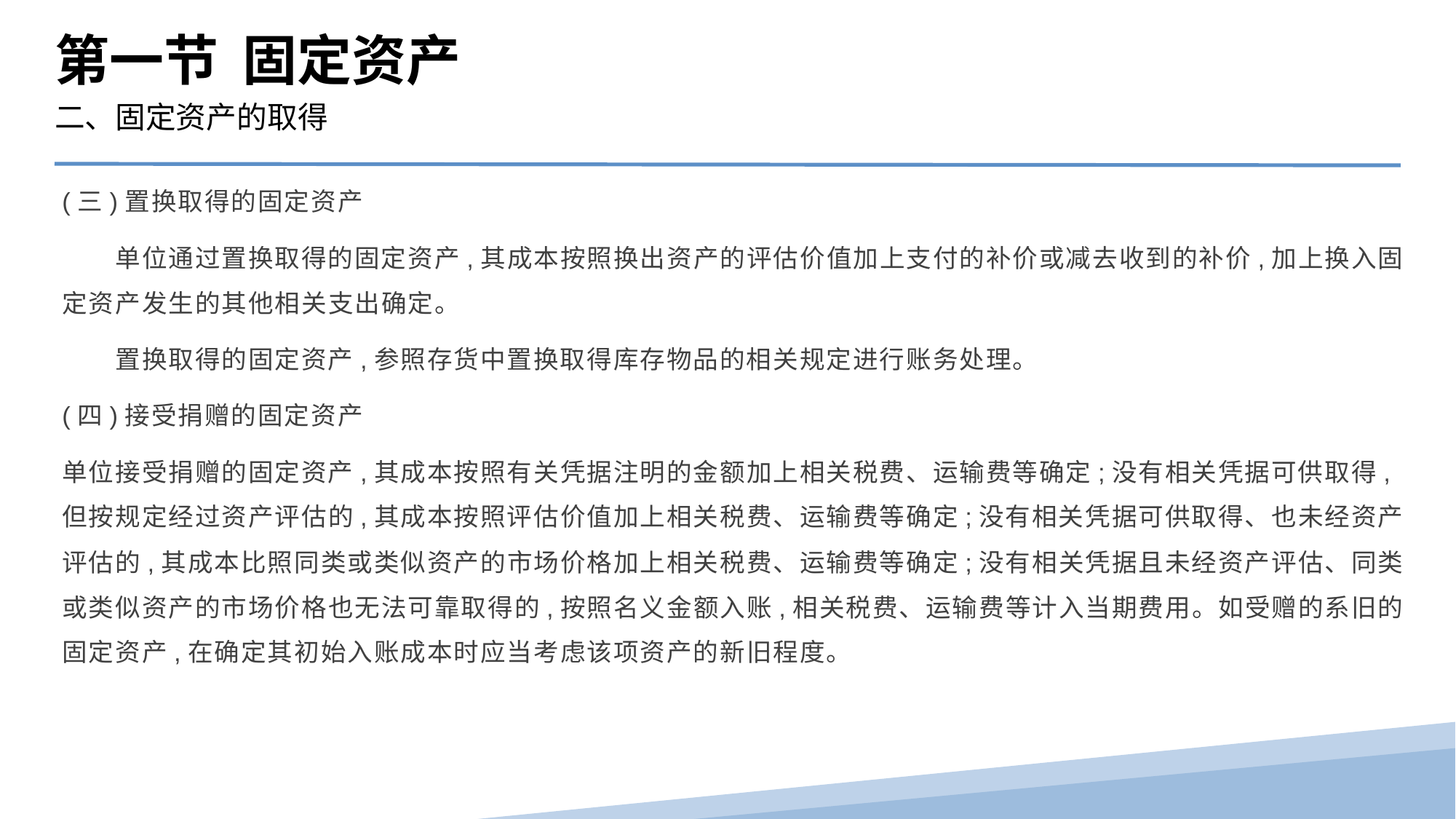

第一节  固定资产
二、固定资产的取得
(三)置换取得的固定资产
　　单位通过置换取得的固定资产,其成本按照换出资产的评估价值加上支付的补价或减去收到的补价,加上换入固定资产发生的其他相关支出确定。
　　置换取得的固定资产,参照存货中置换取得库存物品的相关规定进行账务处理。
(四)接受捐赠的固定资产
单位接受捐赠的固定资产,其成本按照有关凭据注明的金额加上相关税费、运输费等确定;没有相关凭据可供取得,但按规定经过资产评估的,其成本按照评估价值加上相关税费、运输费等确定;没有相关凭据可供取得、也未经资产评估的,其成本比照同类或类似资产的市场价格加上相关税费、运输费等确定;没有相关凭据且未经资产评估、同类或类似资产的市场价格也无法可靠取得的,按照名义金额入账,相关税费、运输费等计入当期费用。如受赠的系旧的固定资产,在确定其初始入账成本时应当考虑该项资产的新旧程度。